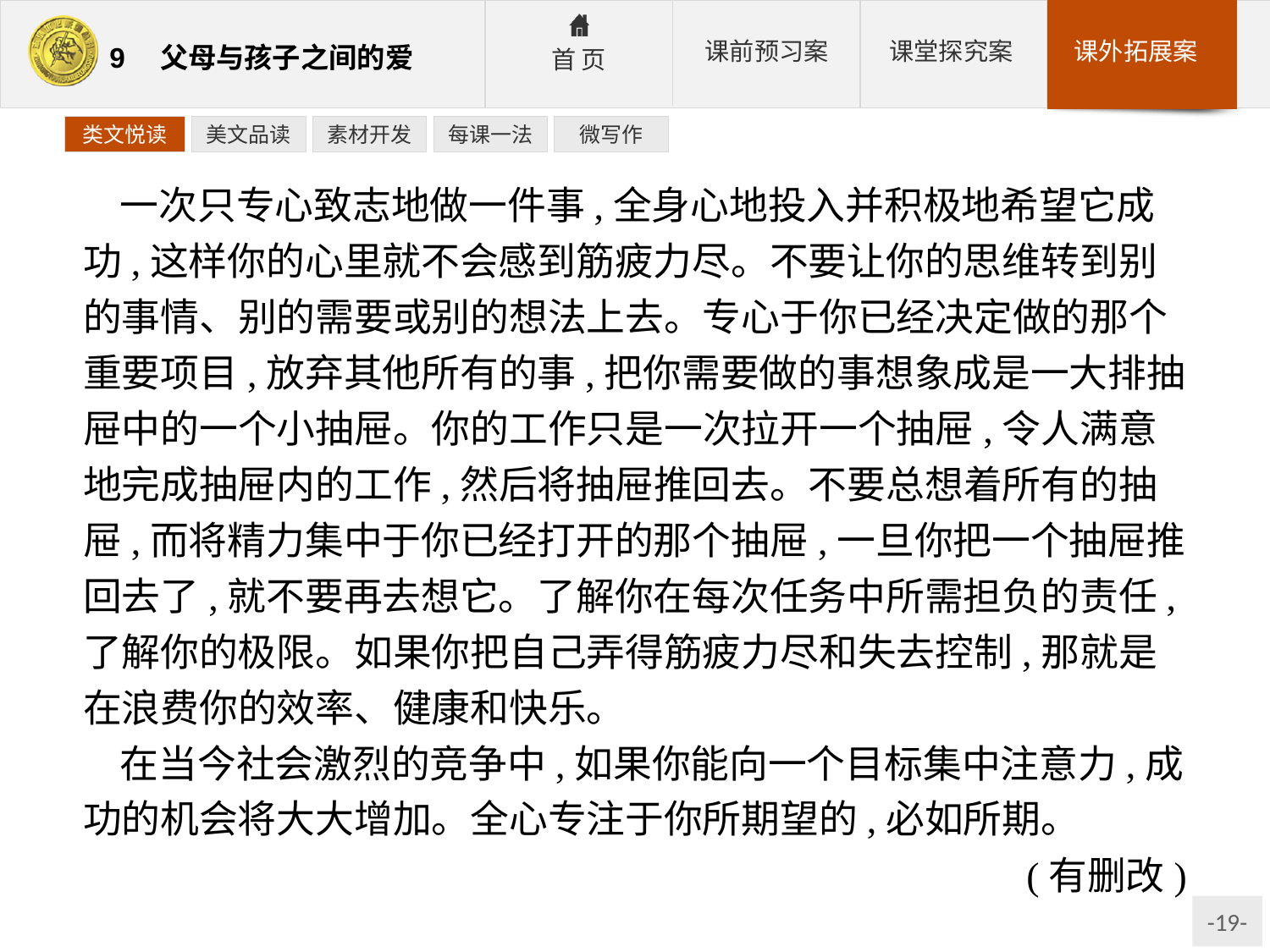

类文悦读
美文品读
素材开发
每课一法
微写作
一次只专心致志地做一件事,全身心地投入并积极地希望它成功,这样你的心里就不会感到筋疲力尽。不要让你的思维转到别的事情、别的需要或别的想法上去。专心于你已经决定做的那个重要项目,放弃其他所有的事,把你需要做的事想象成是一大排抽屉中的一个小抽屉。你的工作只是一次拉开一个抽屉,令人满意地完成抽屉内的工作,然后将抽屉推回去。不要总想着所有的抽屉,而将精力集中于你已经打开的那个抽屉,一旦你把一个抽屉推回去了,就不要再去想它。了解你在每次任务中所需担负的责任,了解你的极限。如果你把自己弄得筋疲力尽和失去控制,那就是在浪费你的效率、健康和快乐。
在当今社会激烈的竞争中,如果你能向一个目标集中注意力,成功的机会将大大增加。全心专注于你所期望的,必如所期。
(有删改)